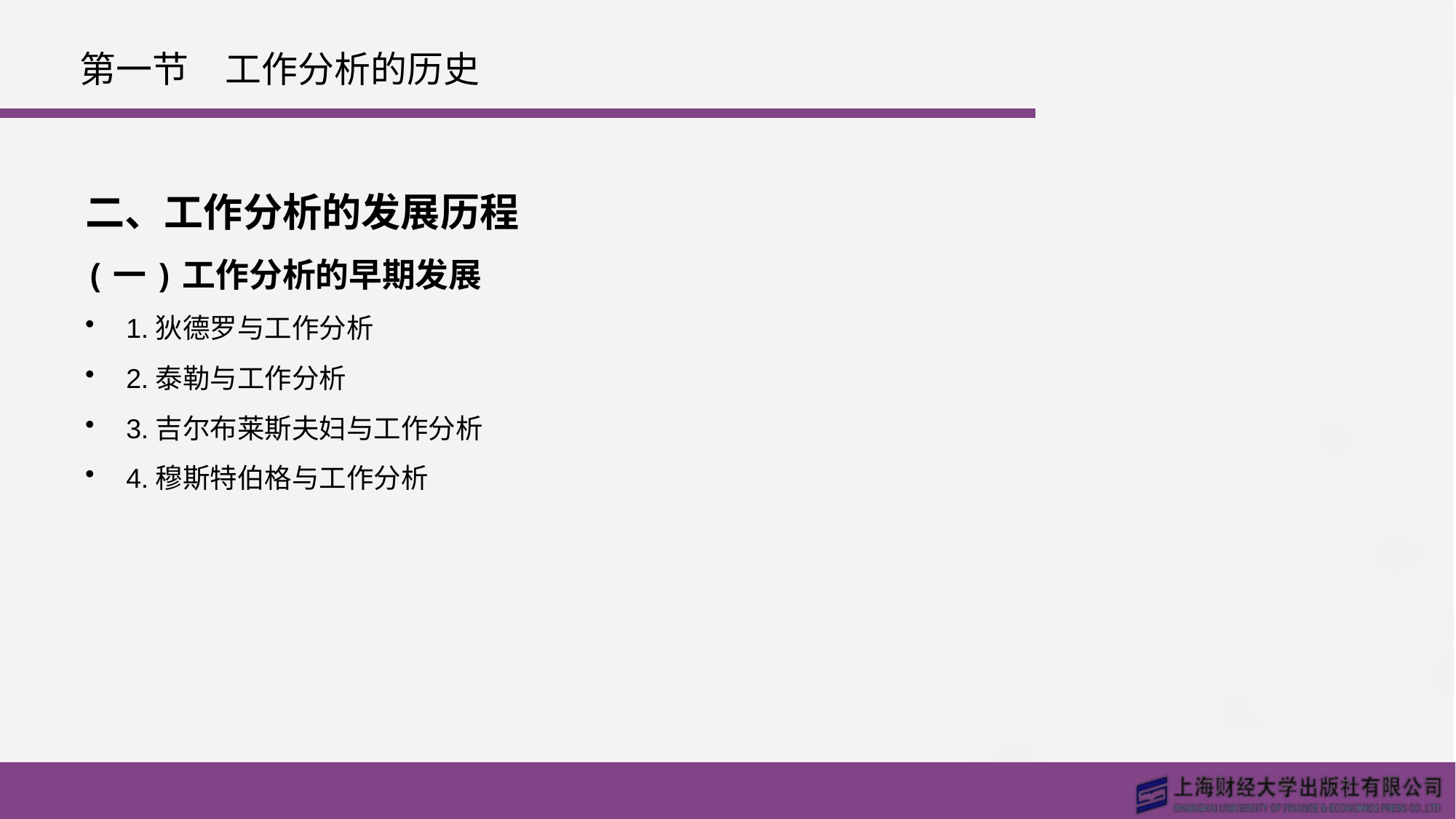

# 第一节　工作分析的历史
二、工作分析的发展历程
(一)工作分析的早期发展
1.狄德罗与工作分析
2.泰勒与工作分析
3.吉尔布莱斯夫妇与工作分析
4.穆斯特伯格与工作分析